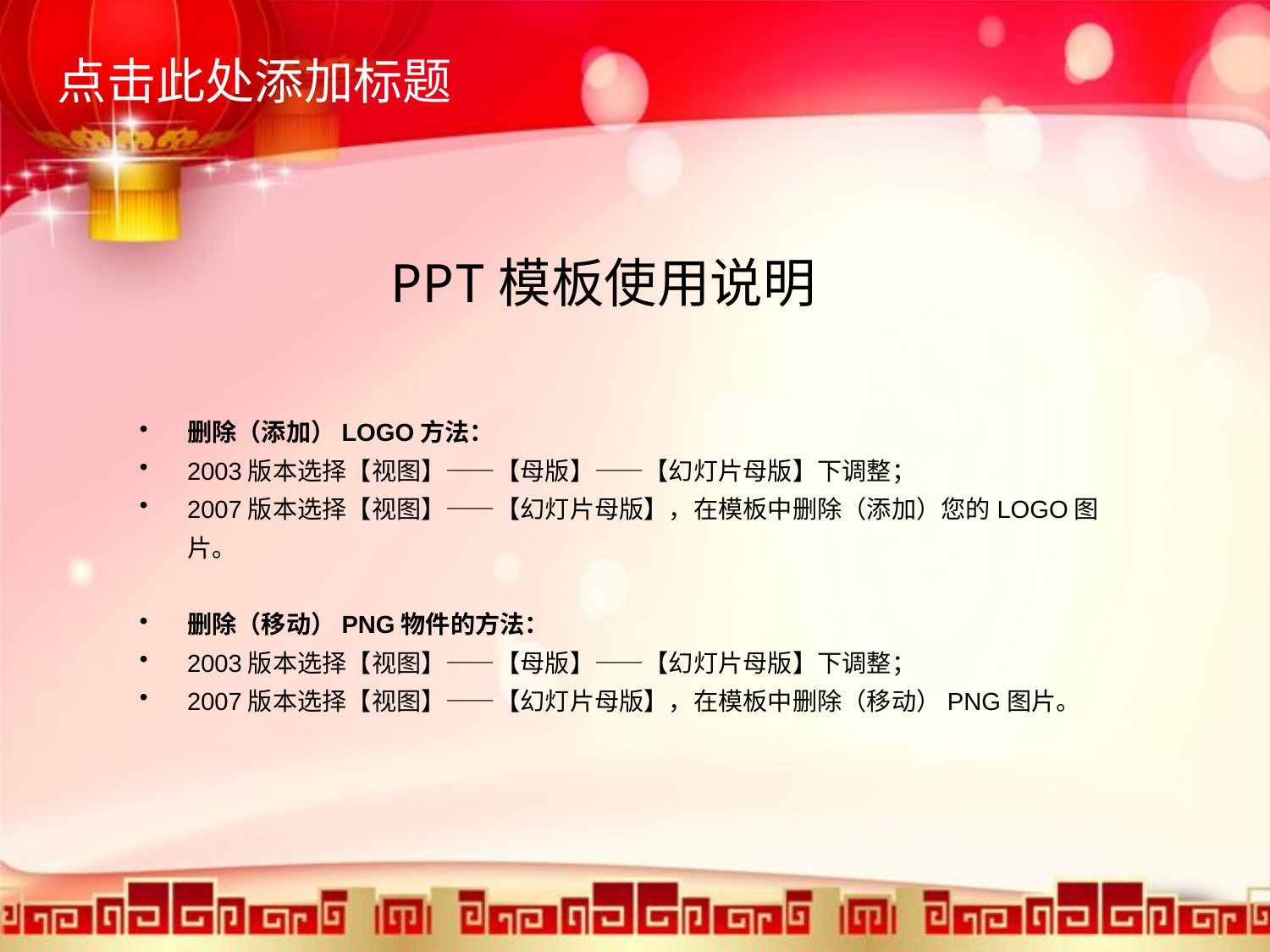

点击此处添加标题
PPT模板使用说明
删除（添加）LOGO方法：
2003版本选择【视图】——【母版】——【幻灯片母版】下调整；
2007版本选择【视图】——【幻灯片母版】，在模板中删除（添加）您的LOGO图片。

删除（移动）PNG物件的方法：
2003版本选择【视图】——【母版】——【幻灯片母版】下调整；
2007版本选择【视图】——【幻灯片母版】，在模板中删除（移动）PNG图片。